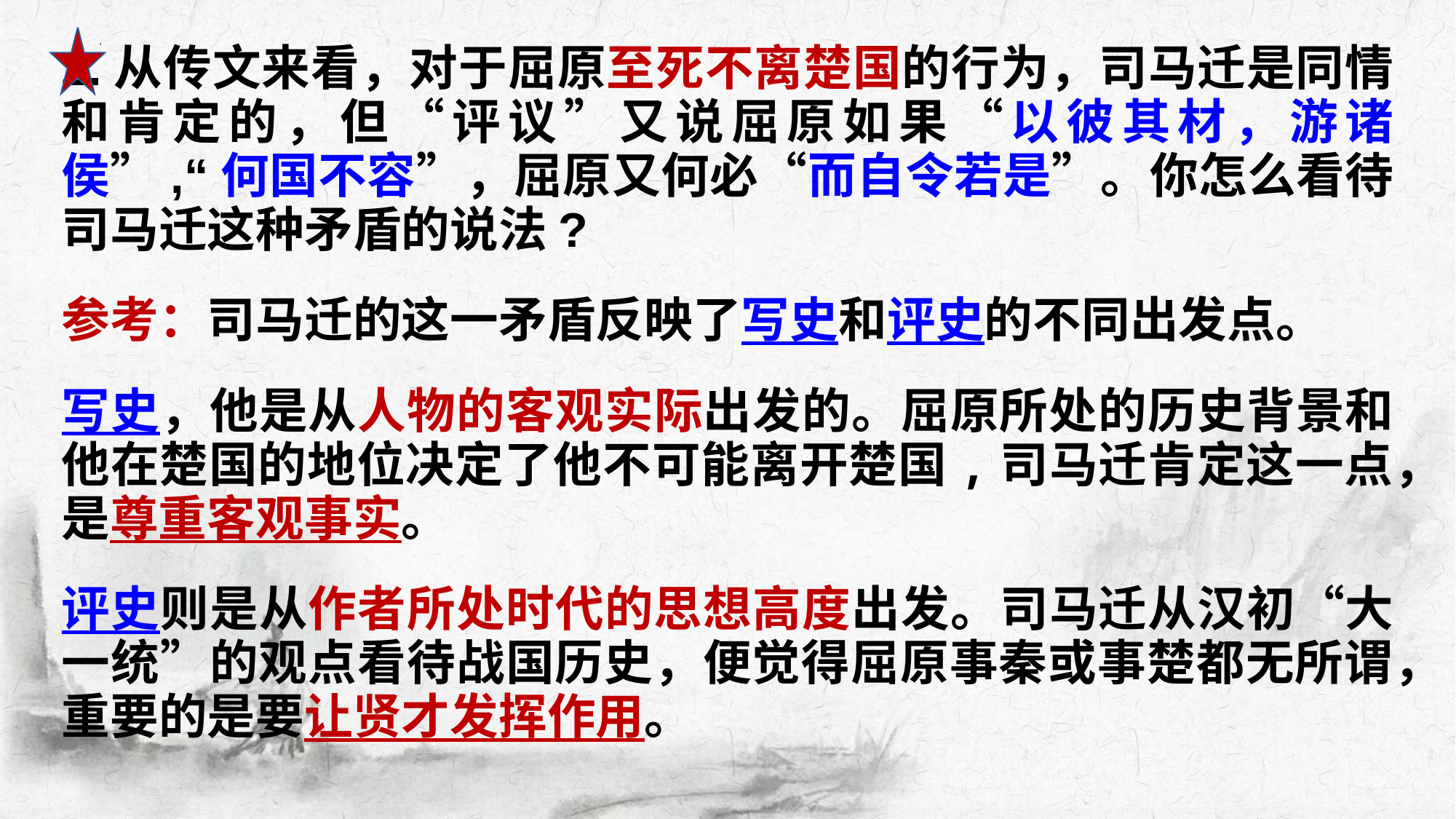

2.从传文来看，对于屈原至死不离楚国的行为，司马迁是同情和肯定的，但“评议”又说屈原如果“以彼其材，游诸侯”,“何国不容”，屈原又何必“而自令若是”。你怎么看待司马迁这种矛盾的说法?
参考：司马迁的这一矛盾反映了写史和评史的不同出发点。
写史，他是从人物的客观实际出发的。屈原所处的历史背景和他在楚国的地位决定了他不可能离开楚国,司马迁肯定这一点，是尊重客观事实。
评史则是从作者所处时代的思想高度出发。司马迁从汉初“大一统”的观点看待战国历史，便觉得屈原事秦或事楚都无所谓，重要的是要让贤才发挥作用。